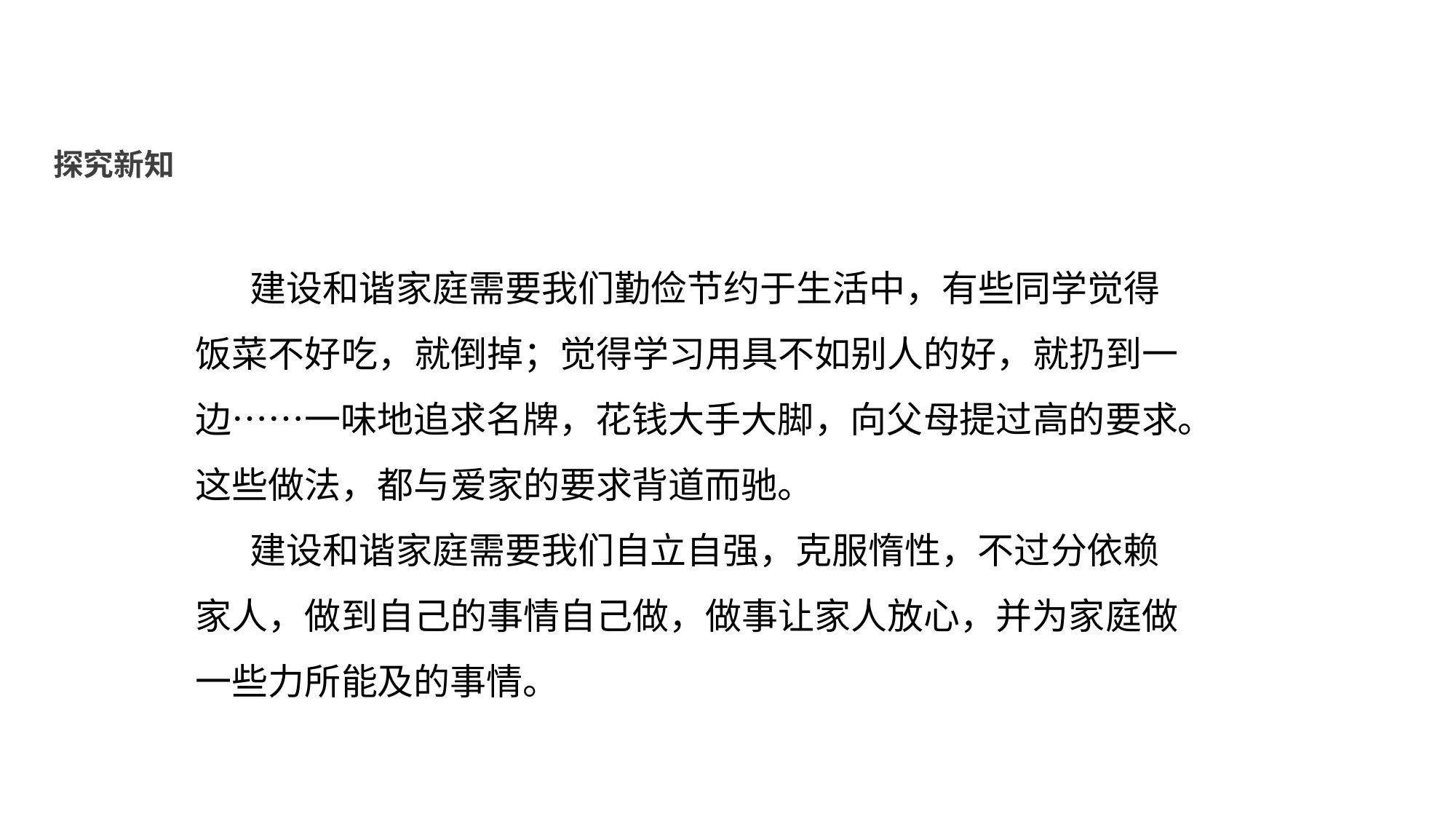

探究新知
建设和谐家庭需要我们勤俭节约于生活中，有些同学觉得饭菜不好吃，就倒掉；觉得学习用具不如别人的好，就扔到一边……一味地追求名牌，花钱大手大脚，向父母提过高的要求。这些做法，都与爱家的要求背道而驰。
建设和谐家庭需要我们自立自强，克服惰性，不过分依赖家人，做到自己的事情自己做，做事让家人放心，并为家庭做一些力所能及的事情。